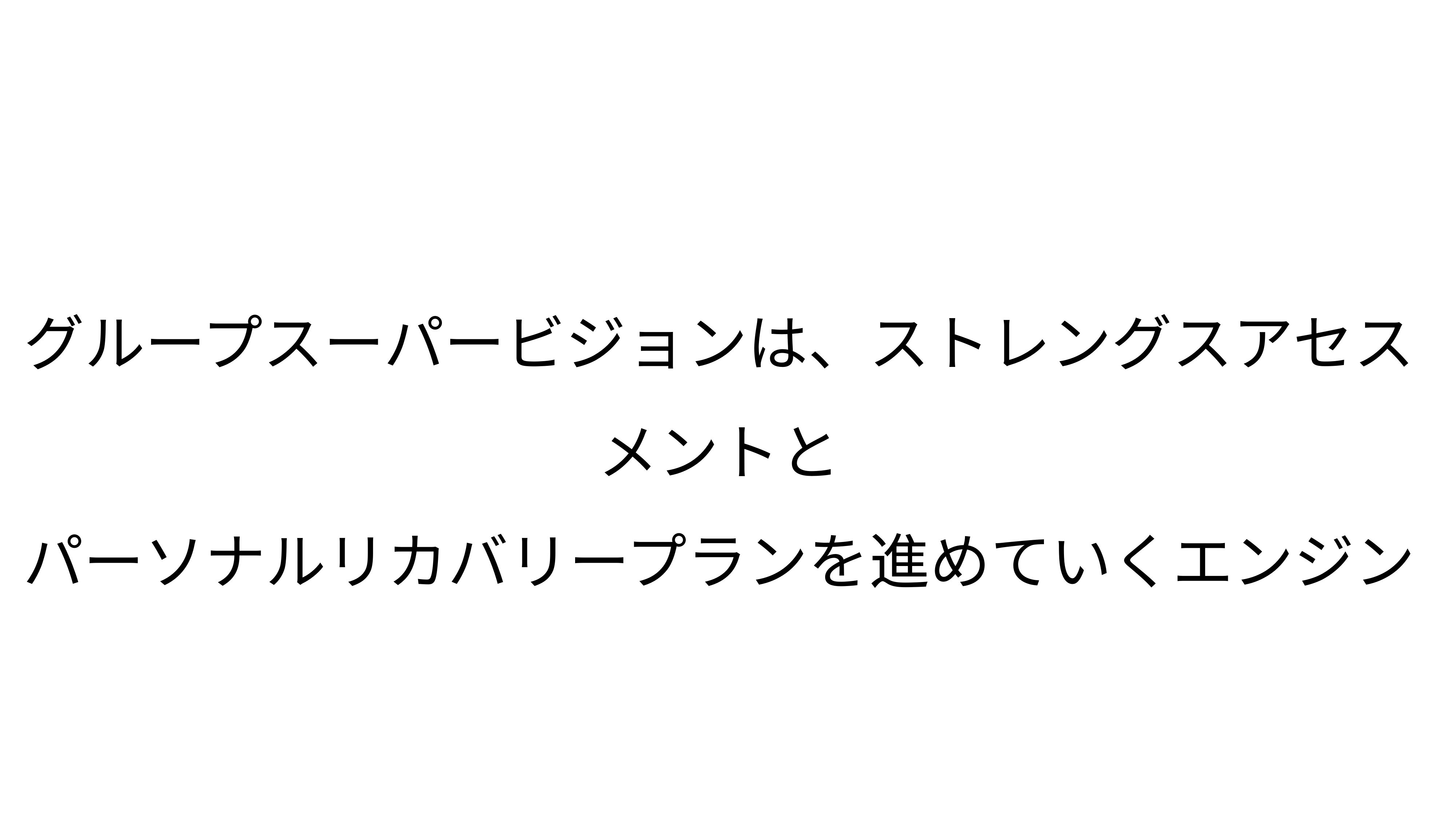

グループスーパービジョンは、ストレングスアセスメントと
パーソナルリカバリープランを進めていくエンジン